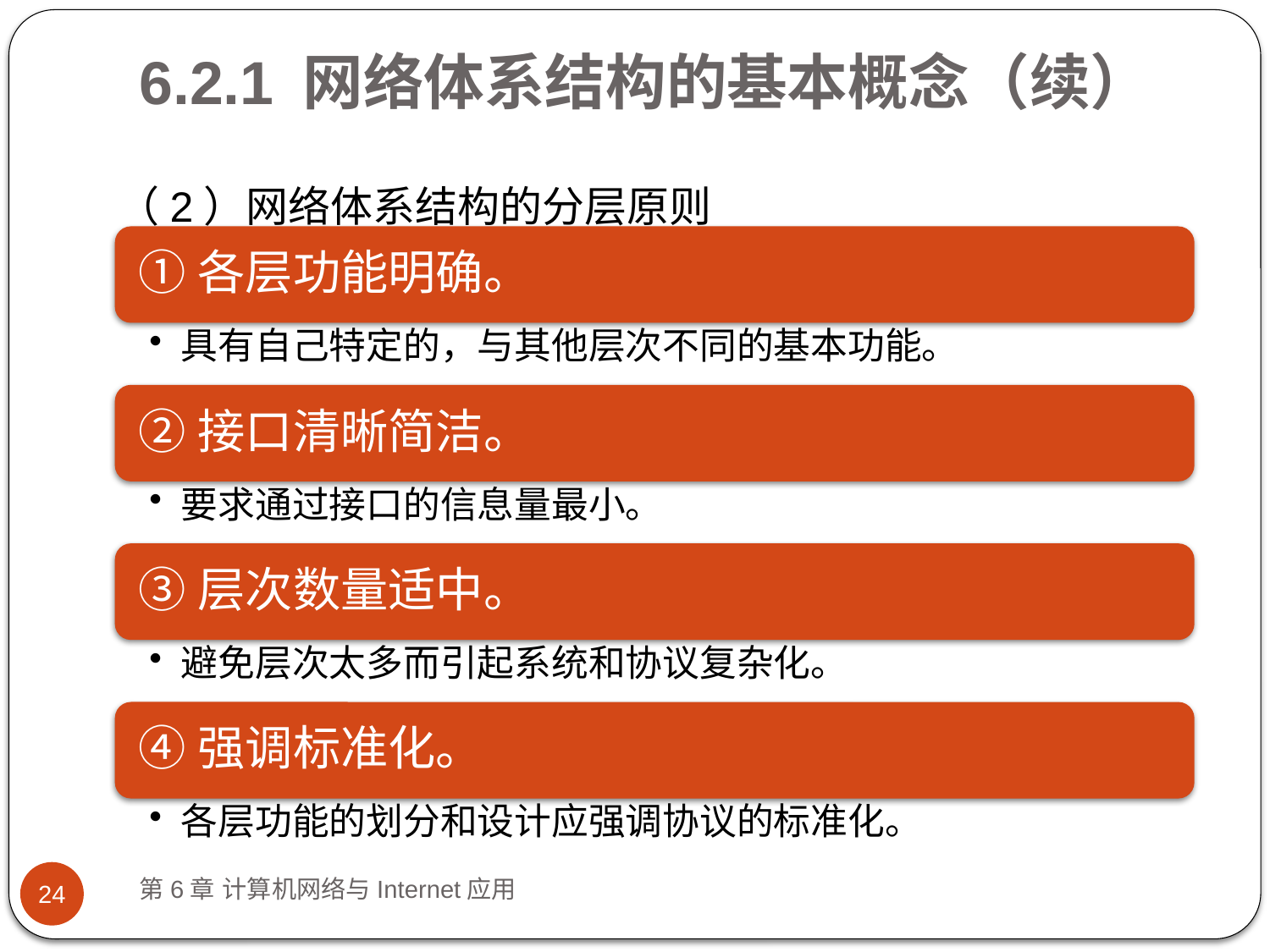

# 6.2.1 网络体系结构的基本概念（续）
（2）网络体系结构的分层原则

①各层功能明确。
具有自己特定的，与其他层次不同的基本功能。
②接口清晰简洁。
要求通过接口的信息量最小。
③层次数量适中。
避免层次太多而引起系统和协议复杂化。
④强调标准化。
各层功能的划分和设计应强调协议的标准化。
第6章 计算机网络与Internet应用
24